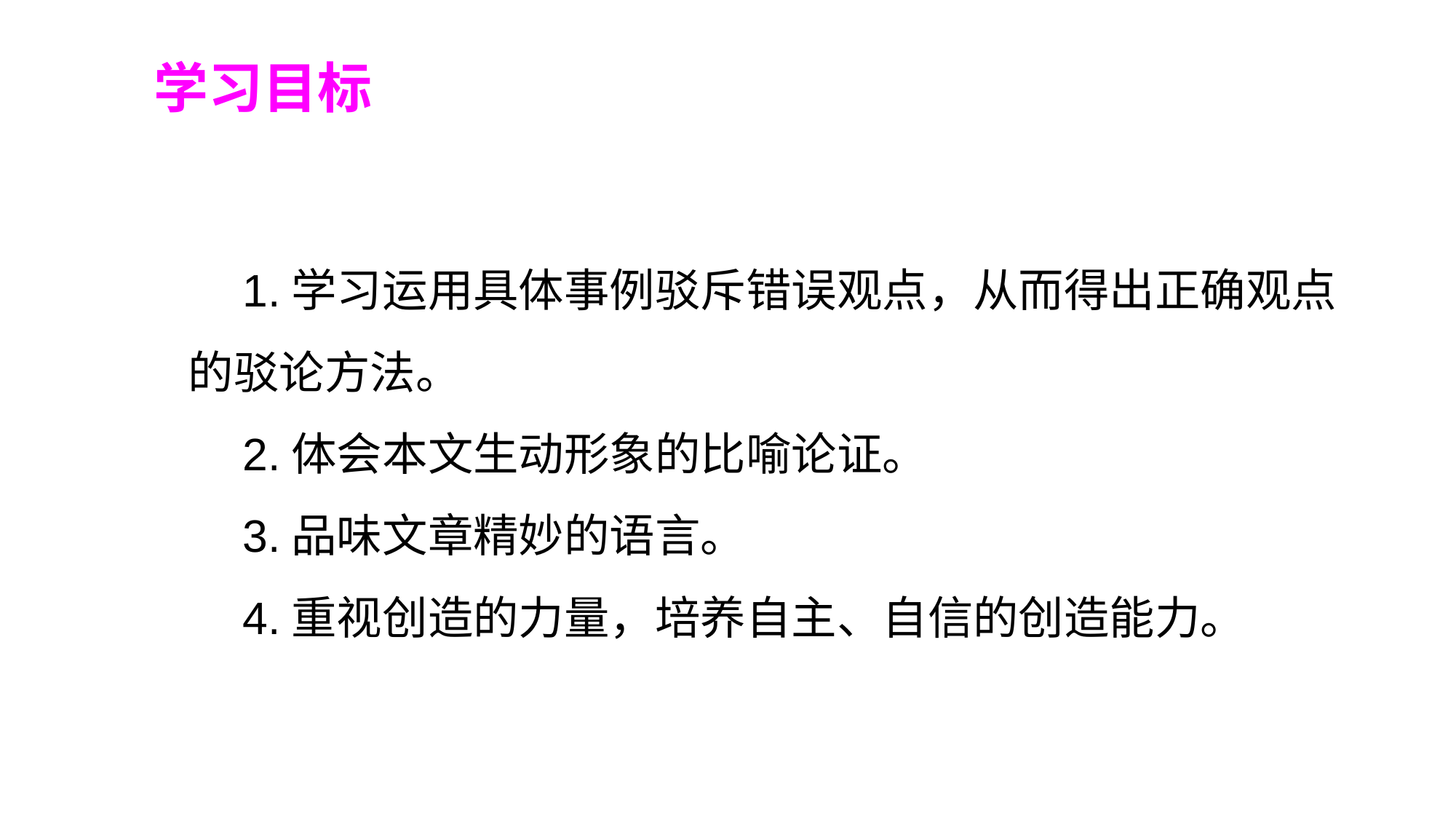

学习目标
1.学习运用具体事例驳斥错误观点，从而得出正确观点的驳论方法。
2.体会本文生动形象的比喻论证。
3.品味文章精妙的语言。
4.重视创造的力量，培养自主、自信的创造能力。